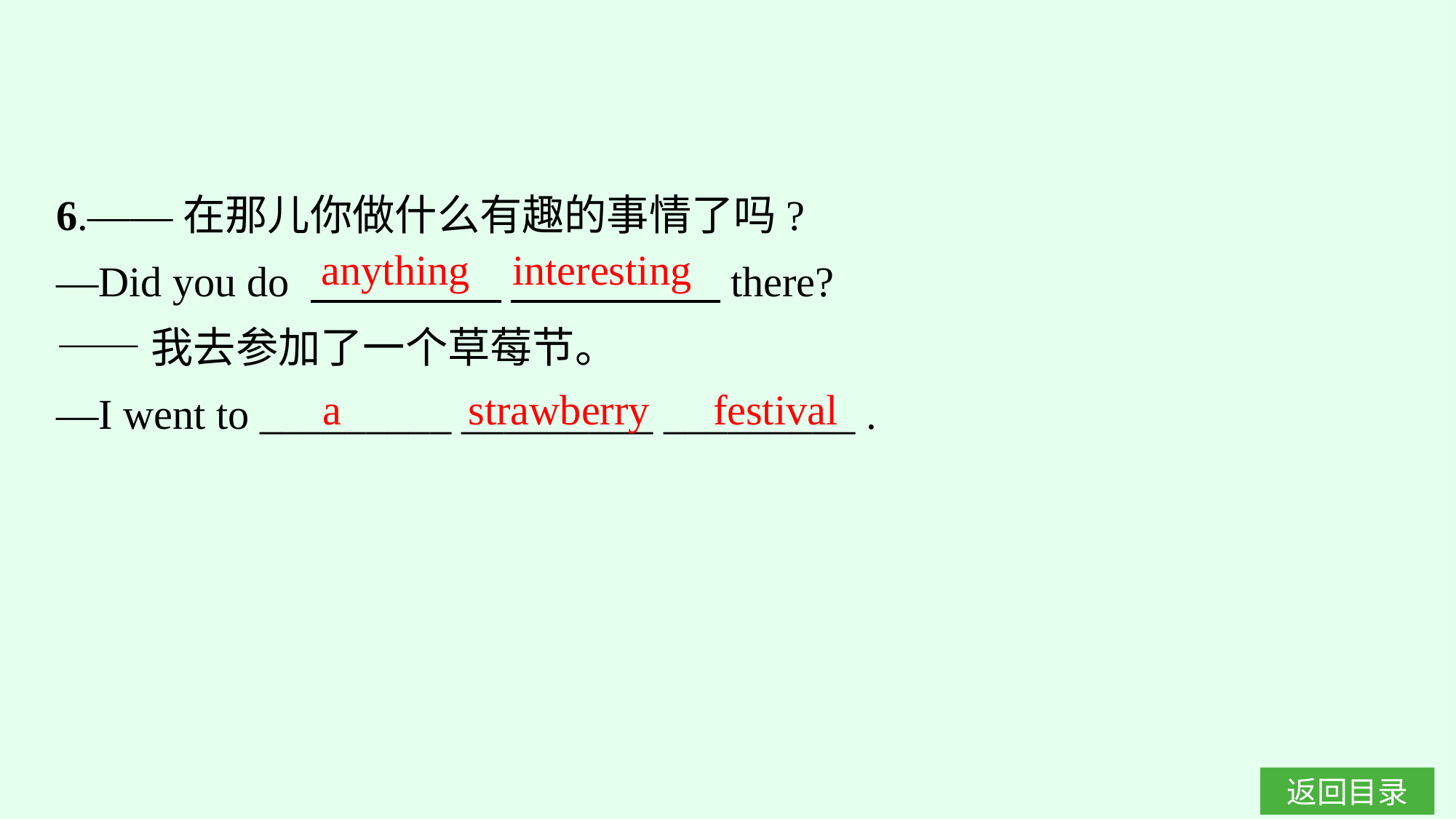

6.——在那儿你做什么有趣的事情了吗?
—Did you do 　　　　  　　  　　 there?
——我去参加了一个草莓节。
—I went to _________ _________ _________ .
anything    interesting
a            strawberry      festival